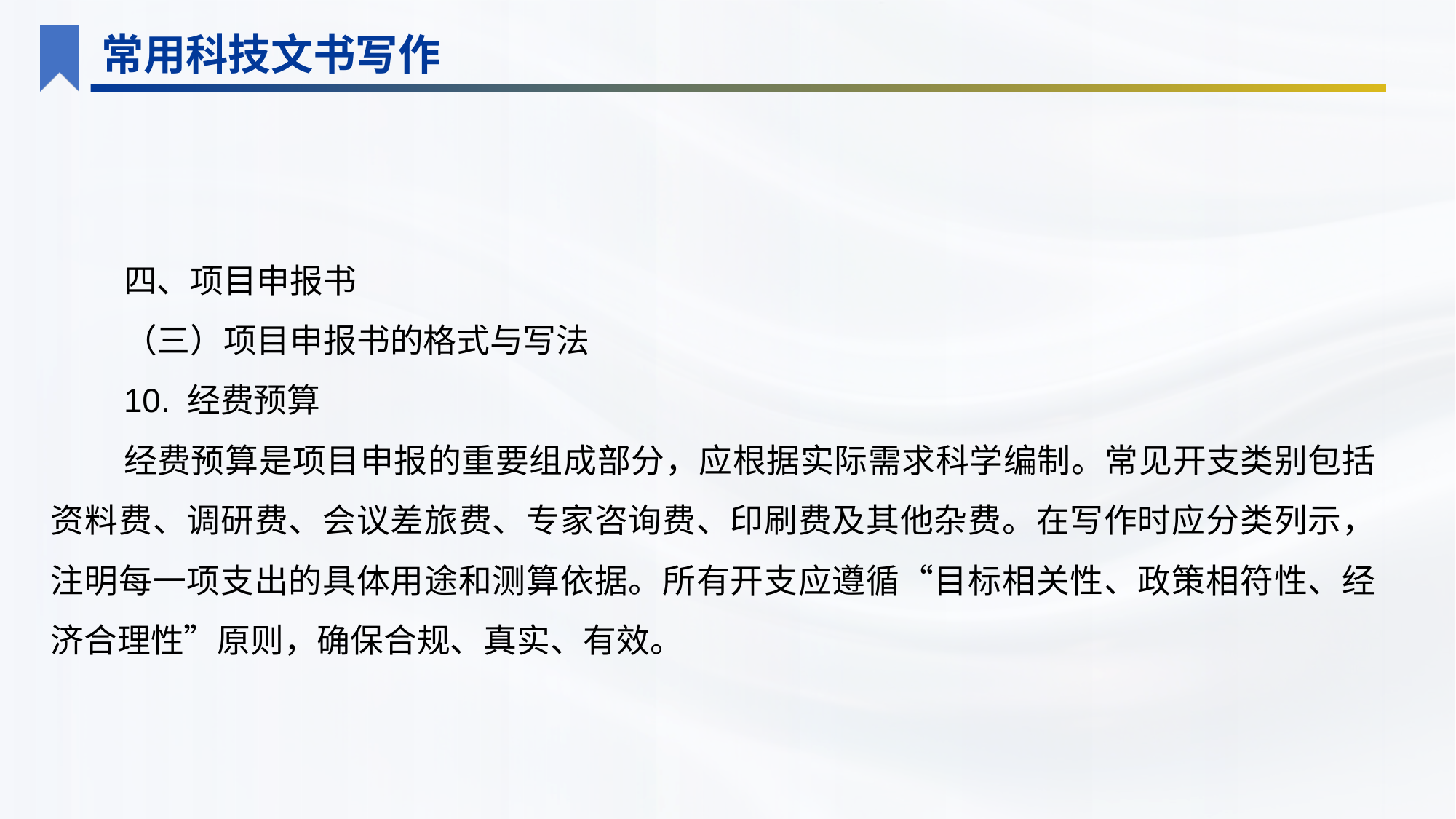

常用科技文书写作
四、项目申报书
（三）项目申报书的格式与写法
10. 经费预算
经费预算是项目申报的重要组成部分，应根据实际需求科学编制。常见开支类别包括资料费、调研费、会议差旅费、专家咨询费、印刷费及其他杂费。在写作时应分类列示，注明每一项支出的具体用途和测算依据。所有开支应遵循“目标相关性、政策相符性、经济合理性”原则，确保合规、真实、有效。